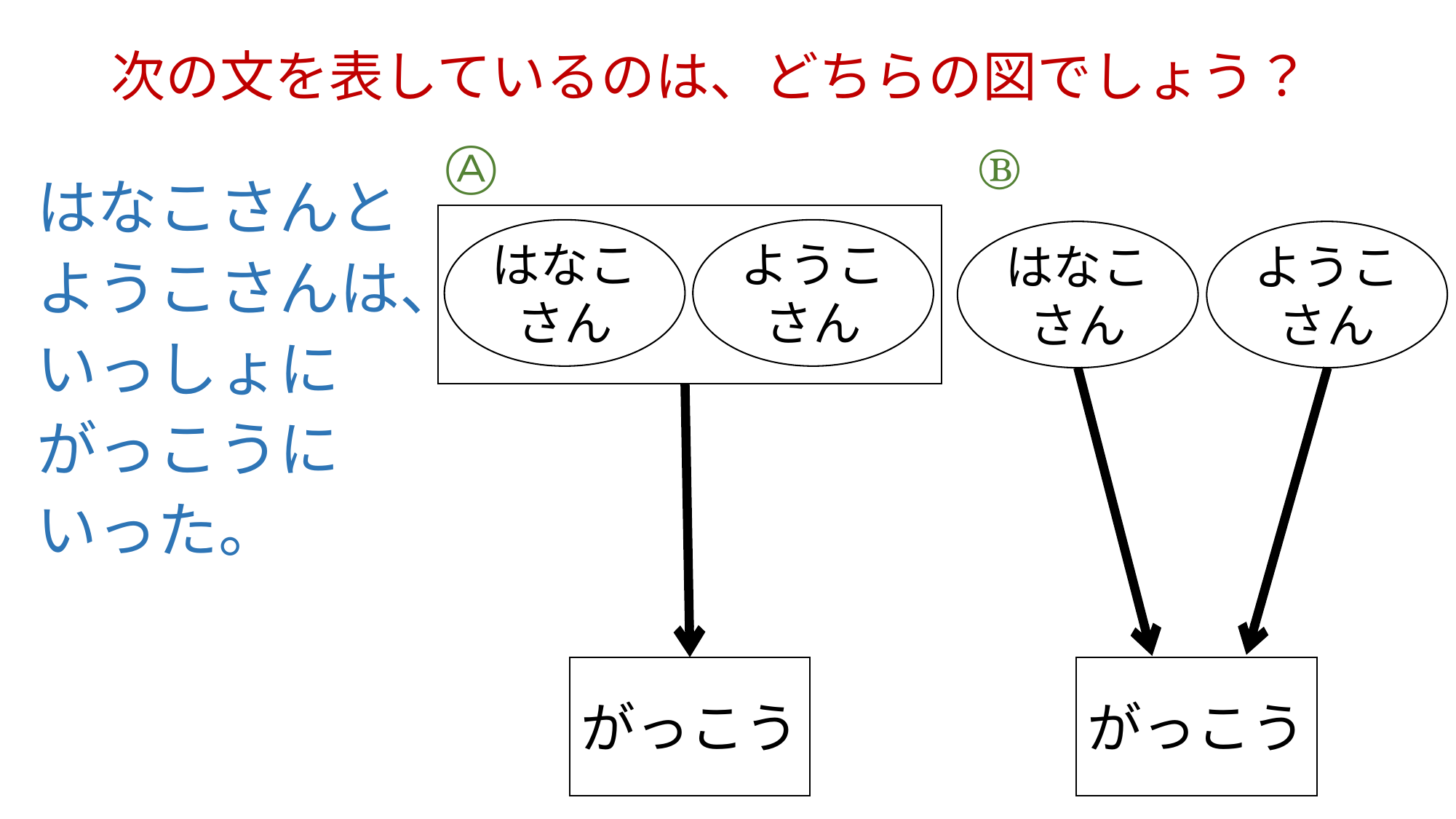

# 次の文を表しているのは、どちらの図でしょう？
Ⓐ
Ⓑ
はなこさんと
ようこさんは、
いっしょに
がっこうに
いった。

はなこ
さん
ようこ
さん
はなこ
さん
ようこ
さん
がっこう
がっこう